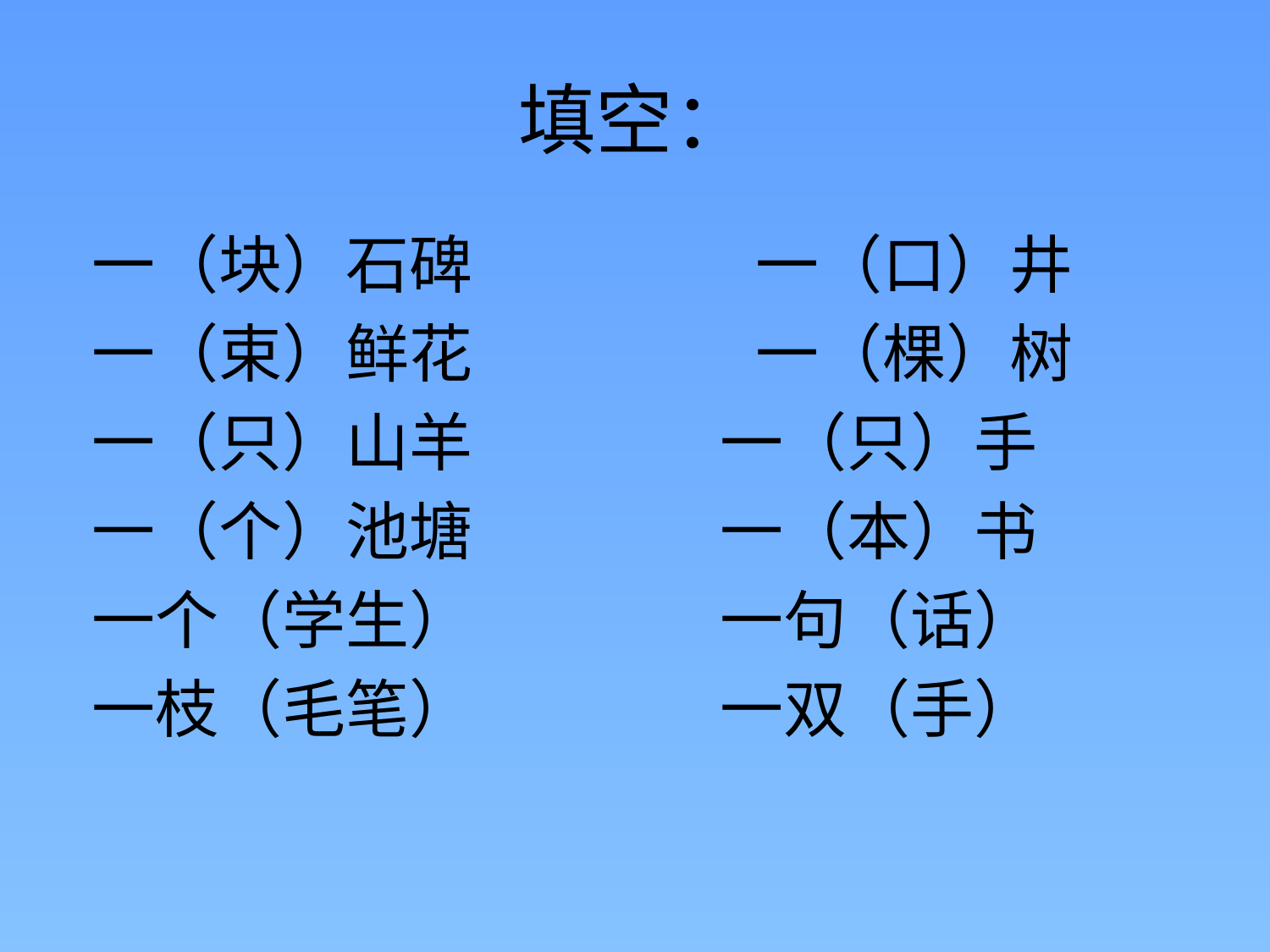

# 填空：
一（块）石碑  　　　　一（口）井
一（束）鲜花  　　　　一（棵）树
一（只）山羊    　　　一（只）手
一（个）池塘    　　　一（本）书
一个（学生）  　　　  一句（话）
一枝（毛笔）  　　　  一双（手）